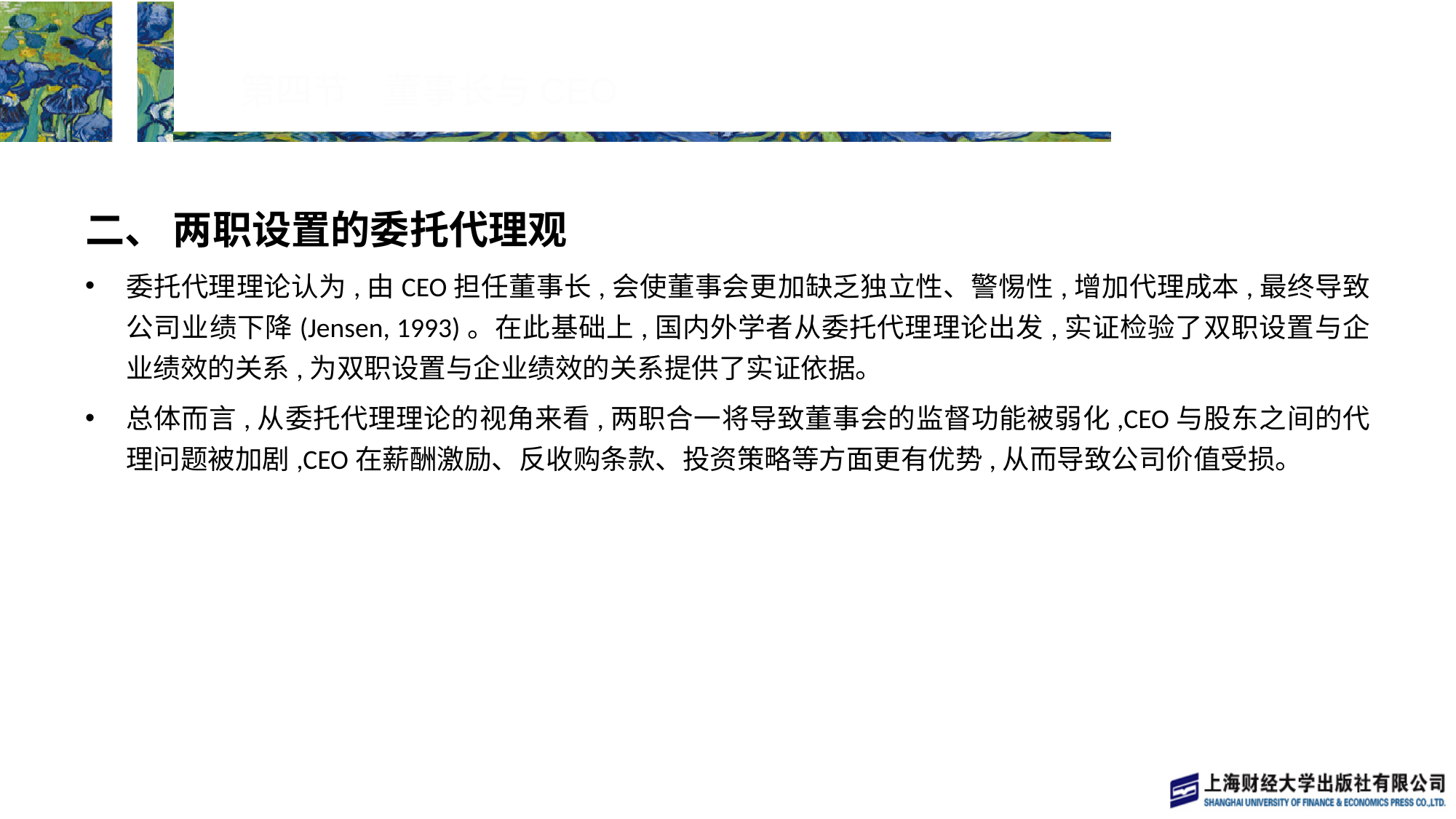

# 第四节　董事长与CEO
二、 两职设置的委托代理观
委托代理理论认为,由CEO担任董事长,会使董事会更加缺乏独立性、警惕性,增加代理成本,最终导致公司业绩下降(Jensen, 1993)。在此基础上,国内外学者从委托代理理论出发,实证检验了双职设置与企业绩效的关系,为双职设置与企业绩效的关系提供了实证依据。
总体而言,从委托代理理论的视角来看,两职合一将导致董事会的监督功能被弱化,CEO与股东之间的代理问题被加剧,CEO在薪酬激励、反收购条款、投资策略等方面更有优势,从而导致公司价值受损。